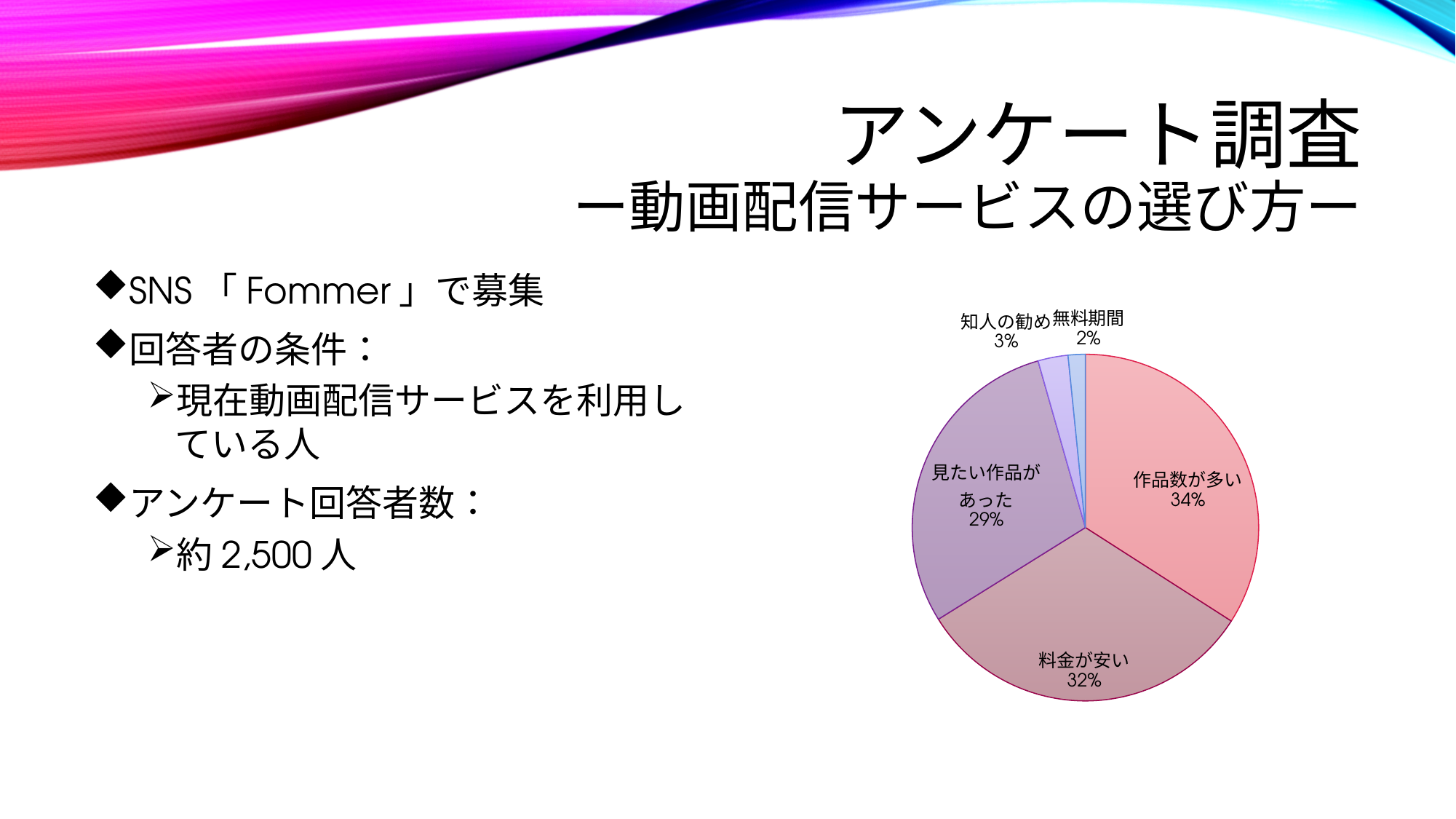

# アンケート調査 ー動画配信サービスの選び方ー

### Chart

| Category | 動画配信サービスの選び方 |
|---|---|
| 作品数が多い | 850.0 |
| 料金が安い | 800.0 |
| 見たい作品があった | 735.0 |
| 知人の勧め | 70.0 |
| 無料期間 | 40.0 |
SNS「Fommer」で募集
回答者の条件：
現在動画配信サービスを利用している人
アンケート回答者数：
約2,500人